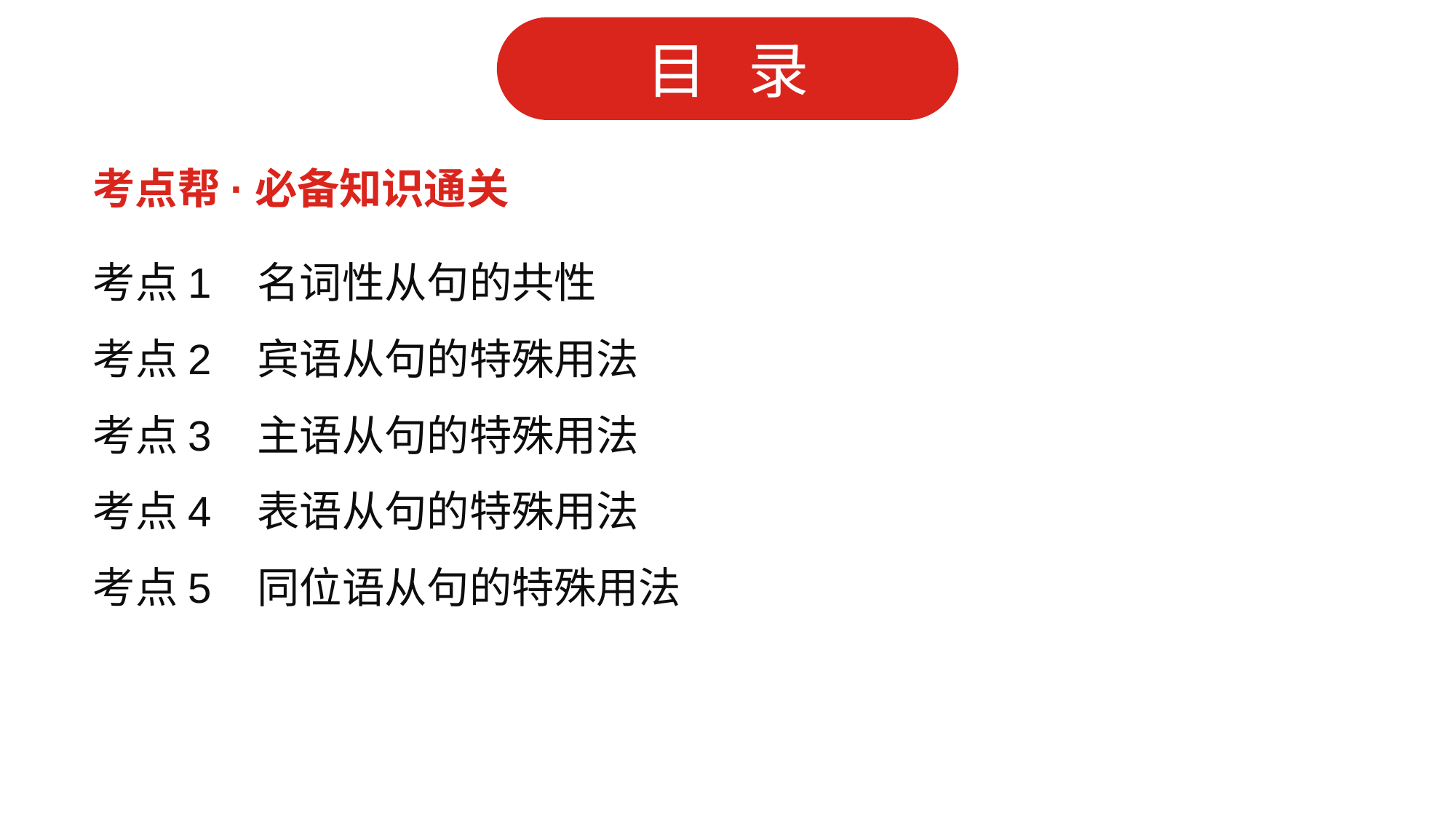

考点帮·必备知识通关
考点1   名词性从句的共性
考点2   宾语从句的特殊用法
考点3   主语从句的特殊用法
考点4   表语从句的特殊用法
考点5   同位语从句的特殊用法